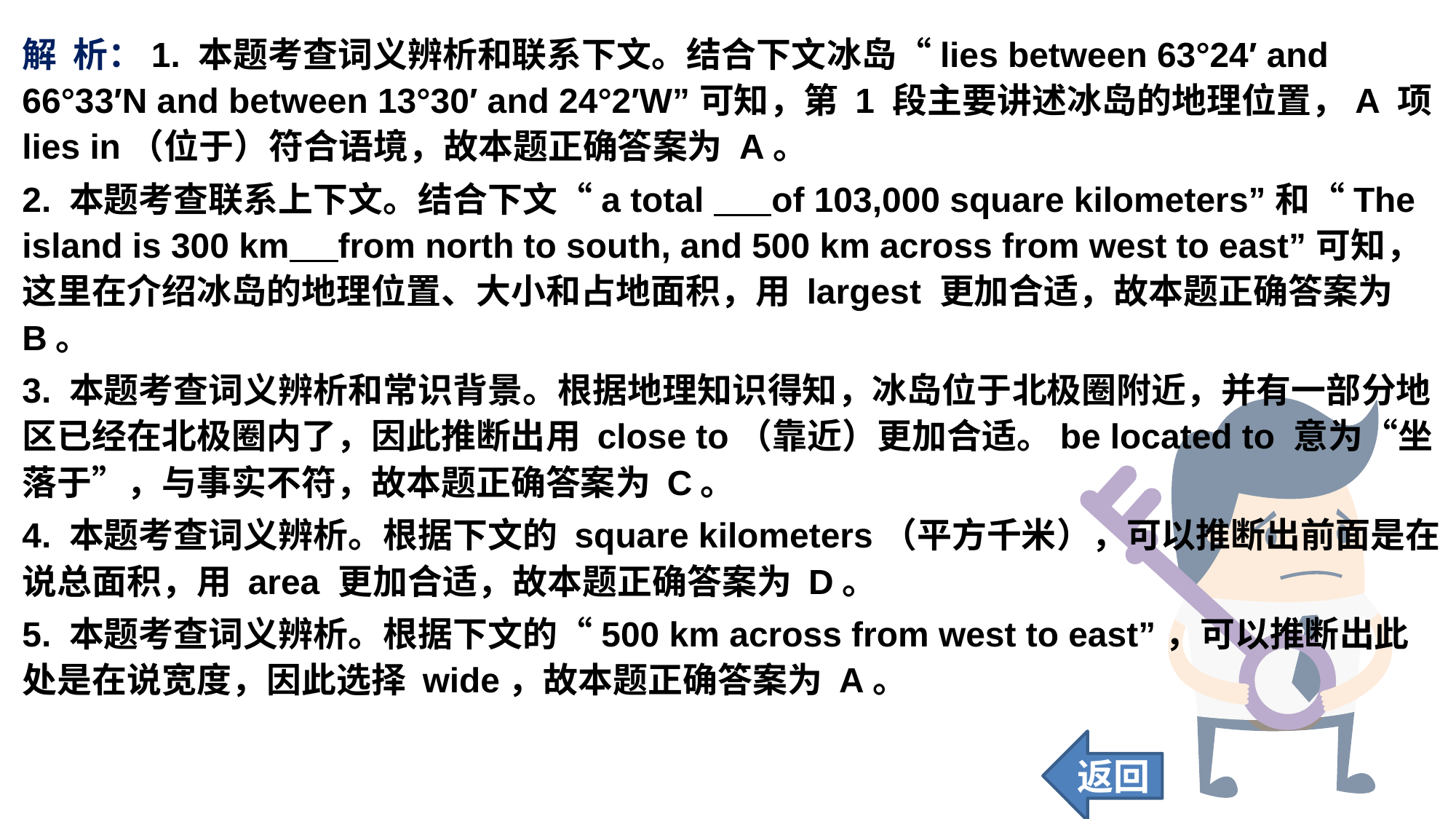

解  析：1. 本题考查词义辨析和联系下文。结合下文冰岛“lies between 63°24′ and 66°33′N and between 13°30′ and 24°2′W”可知，第 1 段主要讲述冰岛的地理位置，A 项 lies in（位于）符合语境，故本题正确答案为 A。
2. 本题考查联系上下文。结合下文“a total       of 103,000 square kilometers”和“The island is 300 km     from north to south, and 500 km across from west to east”可知，这里在介绍冰岛的地理位置、大小和占地面积，用 largest 更加合适，故本题正确答案为 B。
3. 本题考查词义辨析和常识背景。根据地理知识得知，冰岛位于北极圈附近，并有一部分地区已经在北极圈内了，因此推断出用 close to（靠近）更加合适。be located to 意为“坐落于”，与事实不符，故本题正确答案为 C。
4. 本题考查词义辨析。根据下文的 square kilometers（平方千米），可以推断出前面是在说总面积，用 area 更加合适，故本题正确答案为 D。
5. 本题考查词义辨析。根据下文的“500 km across from west to east”，可以推断出此处是在说宽度，因此选择 wide，故本题正确答案为 A。

返回
76